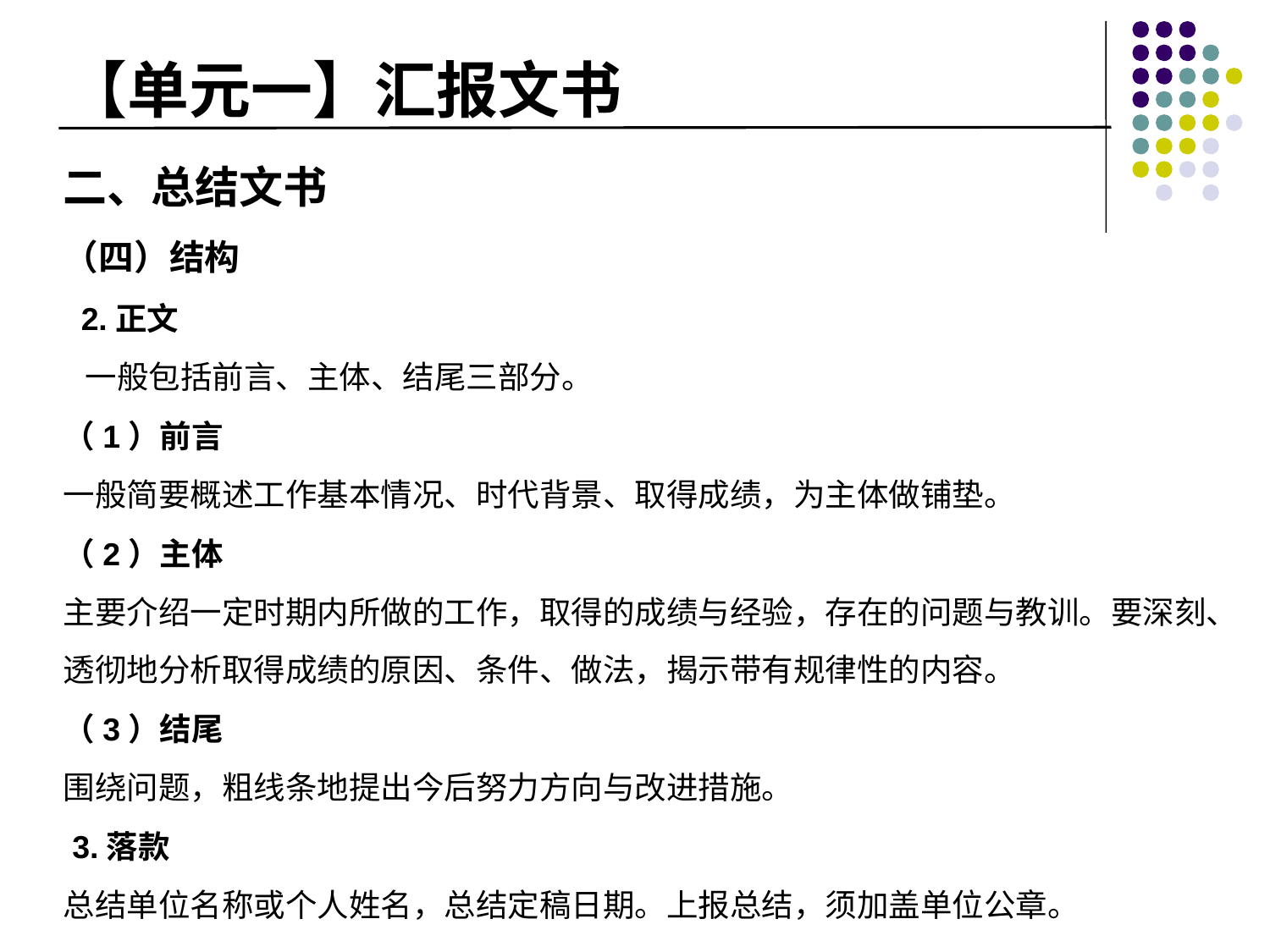

# 【单元一】汇报文书
二、总结文书
（四）结构
  2.正文
  一般包括前言、主体、结尾三部分。
（1）前言
一般简要概述工作基本情况、时代背景、取得成绩，为主体做铺垫。
（2）主体
主要介绍一定时期内所做的工作，取得的成绩与经验，存在的问题与教训。要深刻、透彻地分析取得成绩的原因、条件、做法，揭示带有规律性的内容。
（3）结尾
围绕问题，粗线条地提出今后努力方向与改进措施。
 3.落款
总结单位名称或个人姓名，总结定稿日期。上报总结，须加盖单位公章。